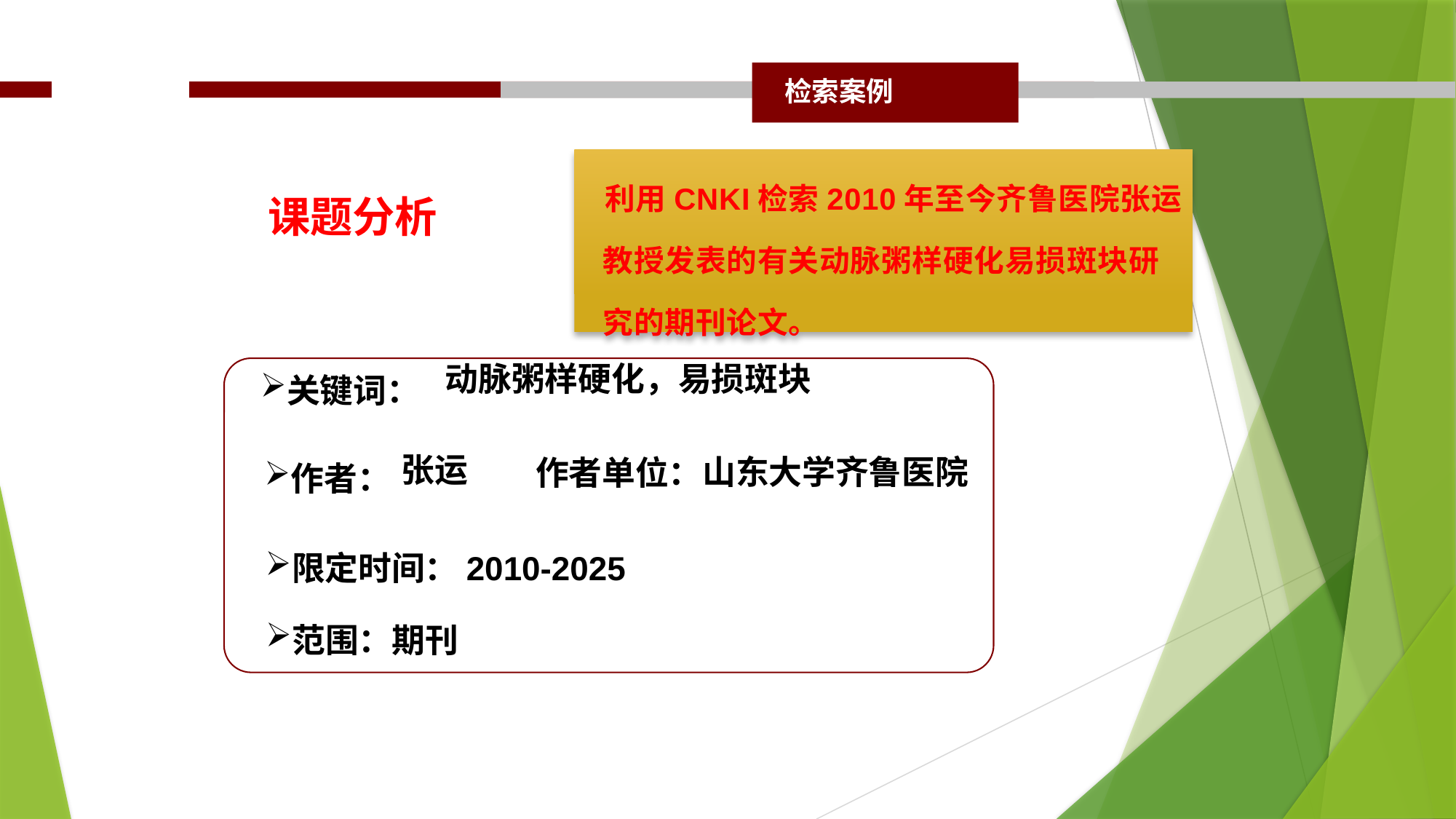

检索案例
  利用CNKI检索2010年至今齐鲁医院张运教授发表的有关动脉粥样硬化易损斑块研究的期刊论文。

# 课题分析
关键词：
动脉粥样硬化，易损斑块

作者：
张运
山东大学齐鲁医院
作者单位：
限定时间：2010-2025
范围：期刊